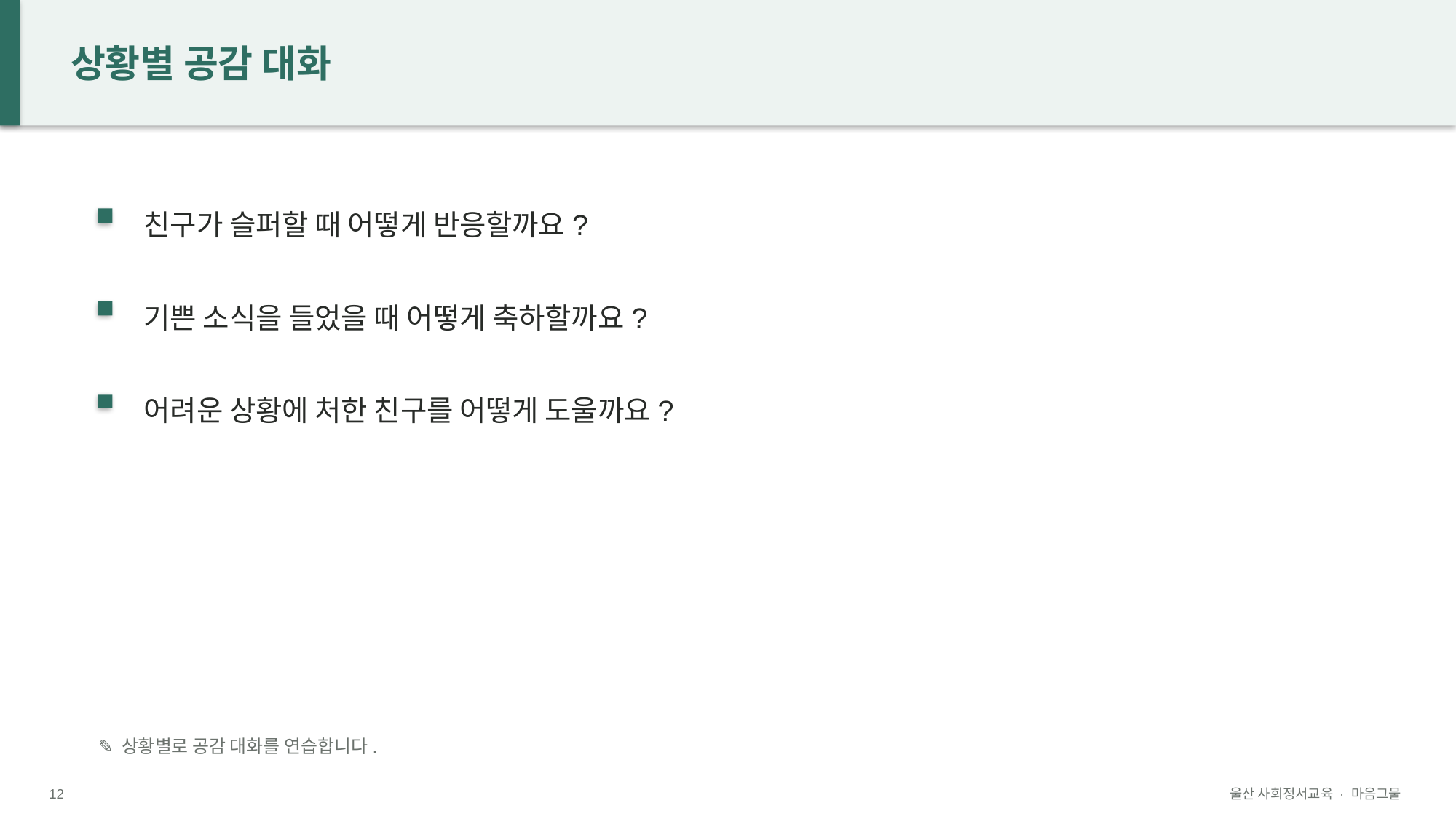

상황별 공감 대화
친구가 슬퍼할 때 어떻게 반응할까요?

기쁜 소식을 들었을 때 어떻게 축하할까요?

어려운 상황에 처한 친구를 어떻게 도울까요?

✎ 상황별로 공감 대화를 연습합니다.
12
울산 사회정서교육 · 마음그물